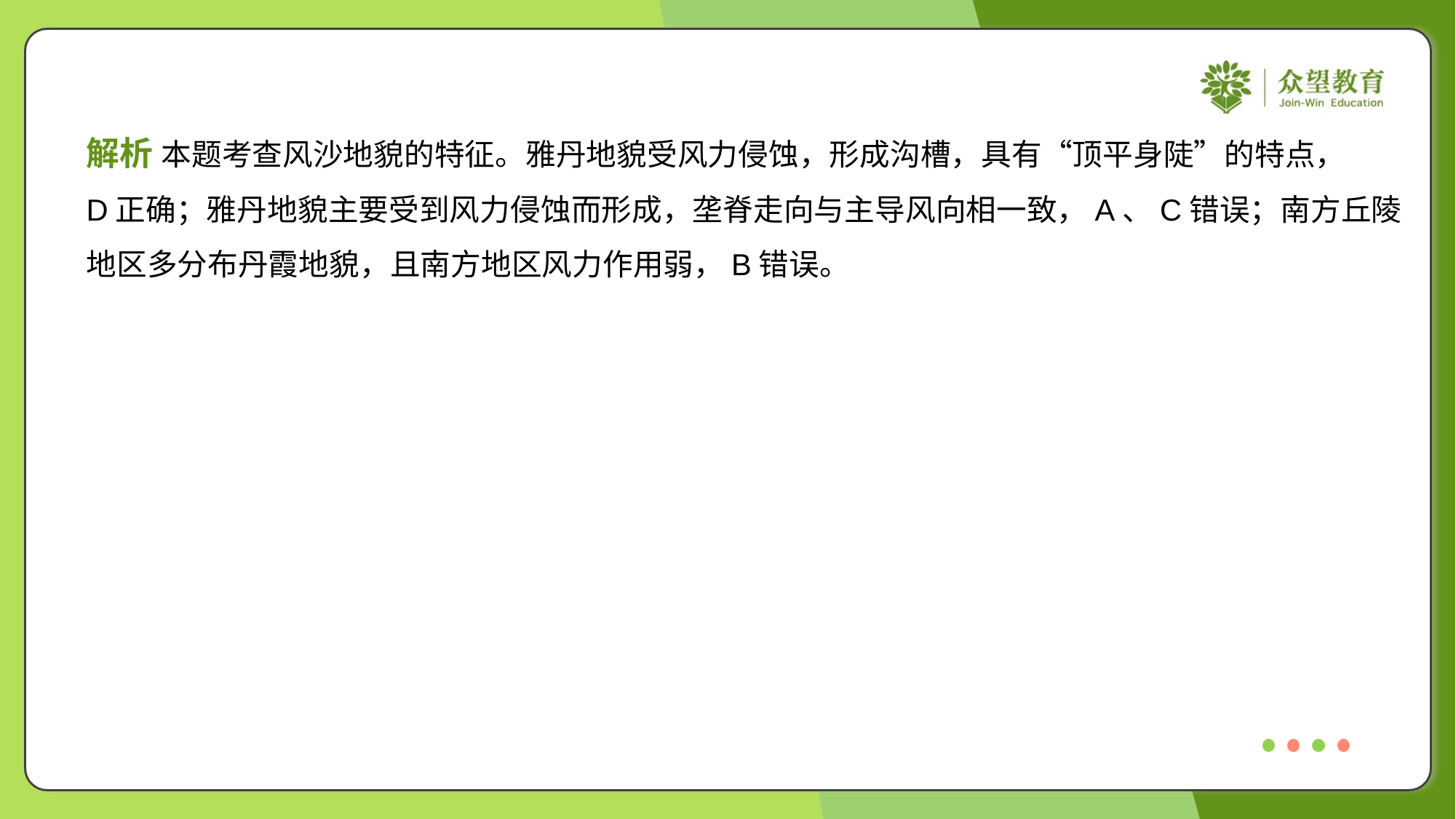

解析 本题考查风沙地貌的特征。雅丹地貌受风力侵蚀，形成沟槽，具有“顶平身陡”的特点，
D正确；雅丹地貌主要受到风力侵蚀而形成，垄脊走向与主导风向相一致，A、C错误；南方丘陵
地区多分布丹霞地貌，且南方地区风力作用弱，B错误。